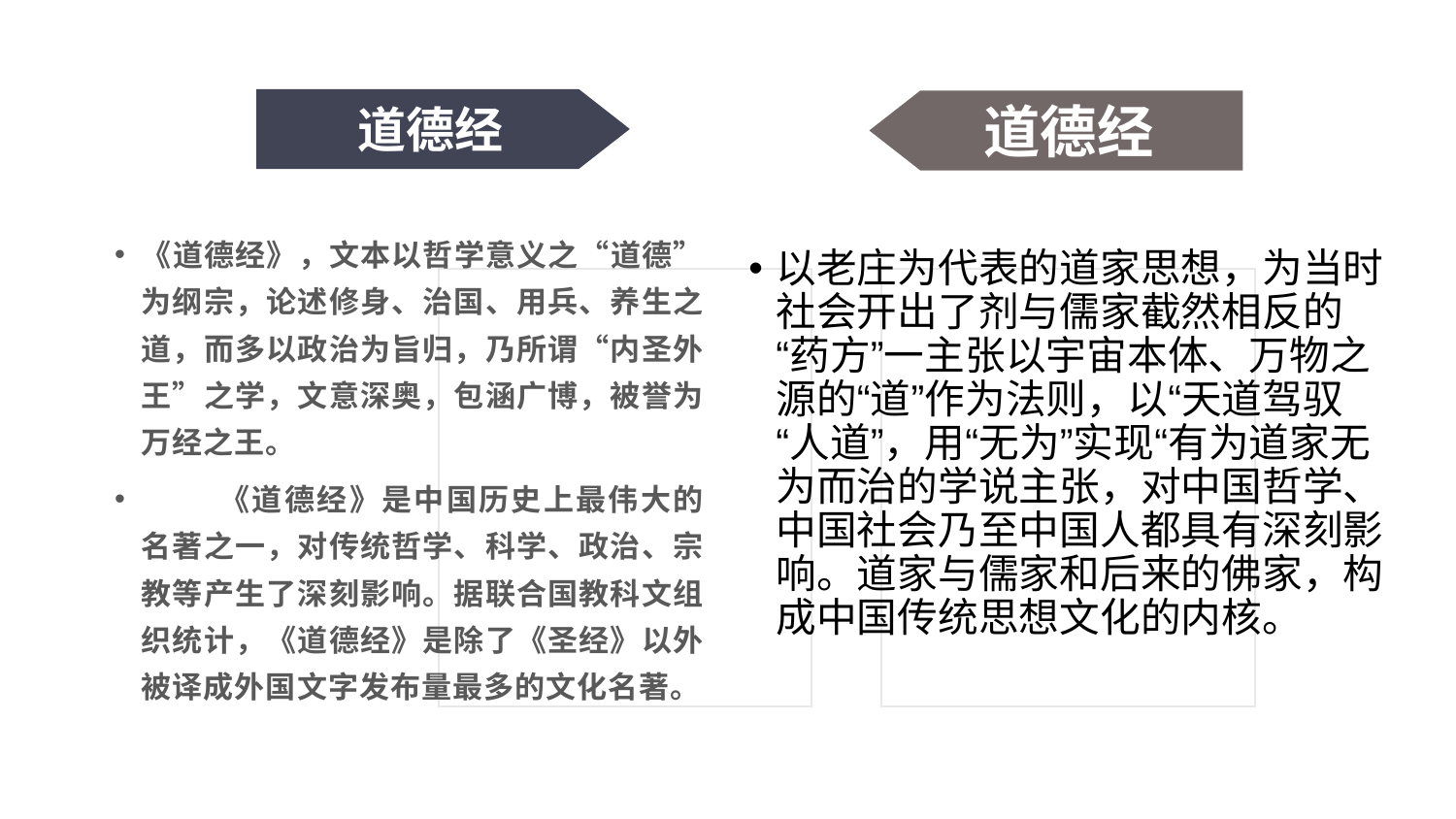

道德经
道德经

以老庄为代表的道家思想，为当时社会开出了剂与儒家截然相反的“药方”一主张以宇宙本体、万物之源的“道”作为法则，以“天道驾驭“人道”，用“无为”实现“有为道家无为而治的学说主张，对中国哲学、中国社会乃至中国人都具有深刻影响。道家与儒家和后来的佛家，构成中国传统思想文化的内核。
《道德经》，文本以哲学意义之“道德”为纲宗，论述修身、治国、用兵、养生之道，而多以政治为旨归，乃所谓“内圣外王”之学，文意深奥，包涵广博，被誉为万经之王。
        《道德经》是中国历史上最伟大的名著之一，对传统哲学、科学、政治、宗教等产生了深刻影响。据联合国教科文组织统计，《道德经》是除了《圣经》以外被译成外国文字发布量最多的文化名著。